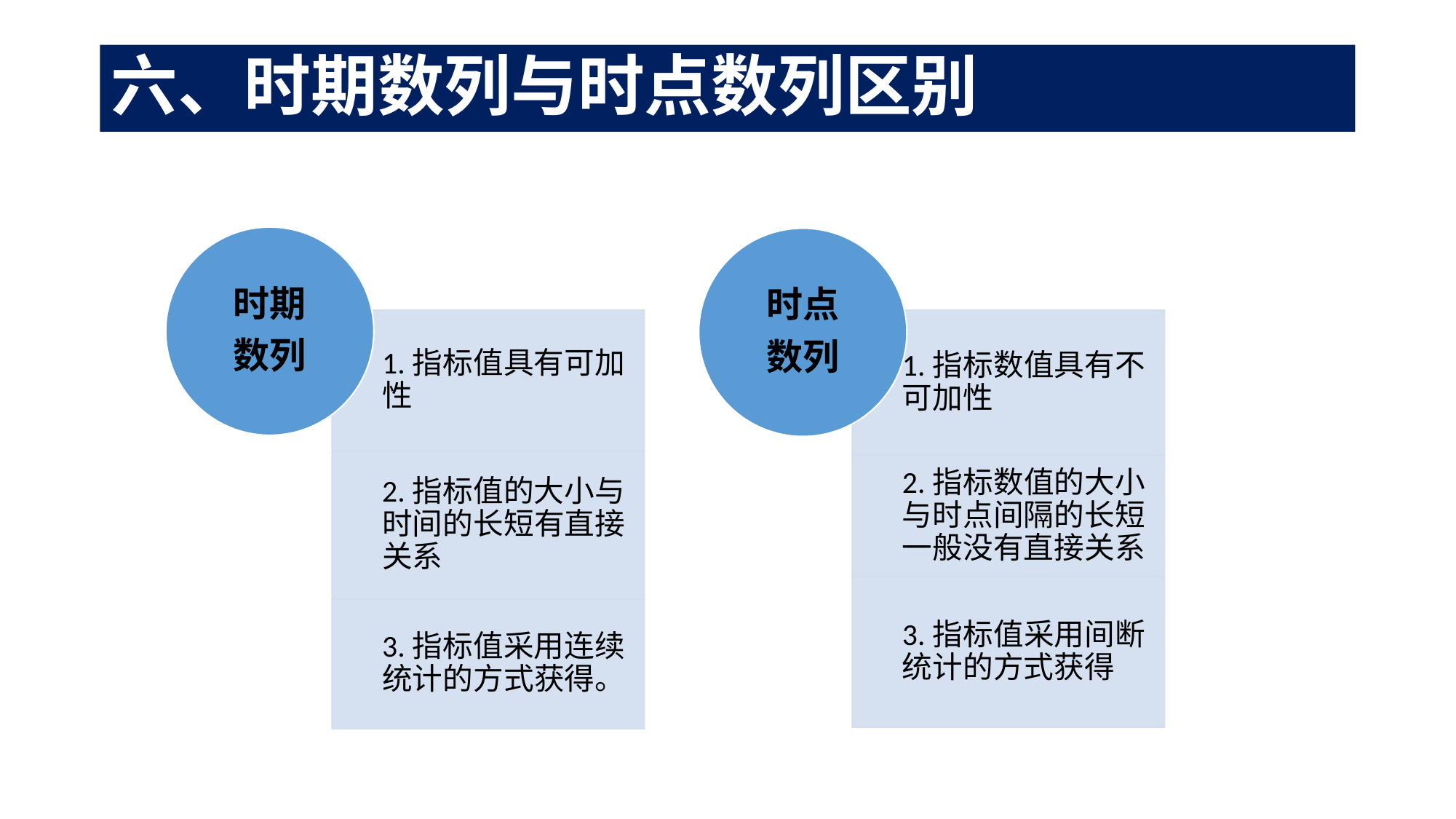

# 六、时期数列与时点数列区别
1.指标值具有可加性
2.指标值的大小与时间的长短有直接关系
3.指标值采用连续统计的方式获得。
时期
数列
1.指标数值具有不可加性
2.指标数值的大小与时点间隔的长短一般没有直接关系
3.指标值采用间断统计的方式获得
时点
数列